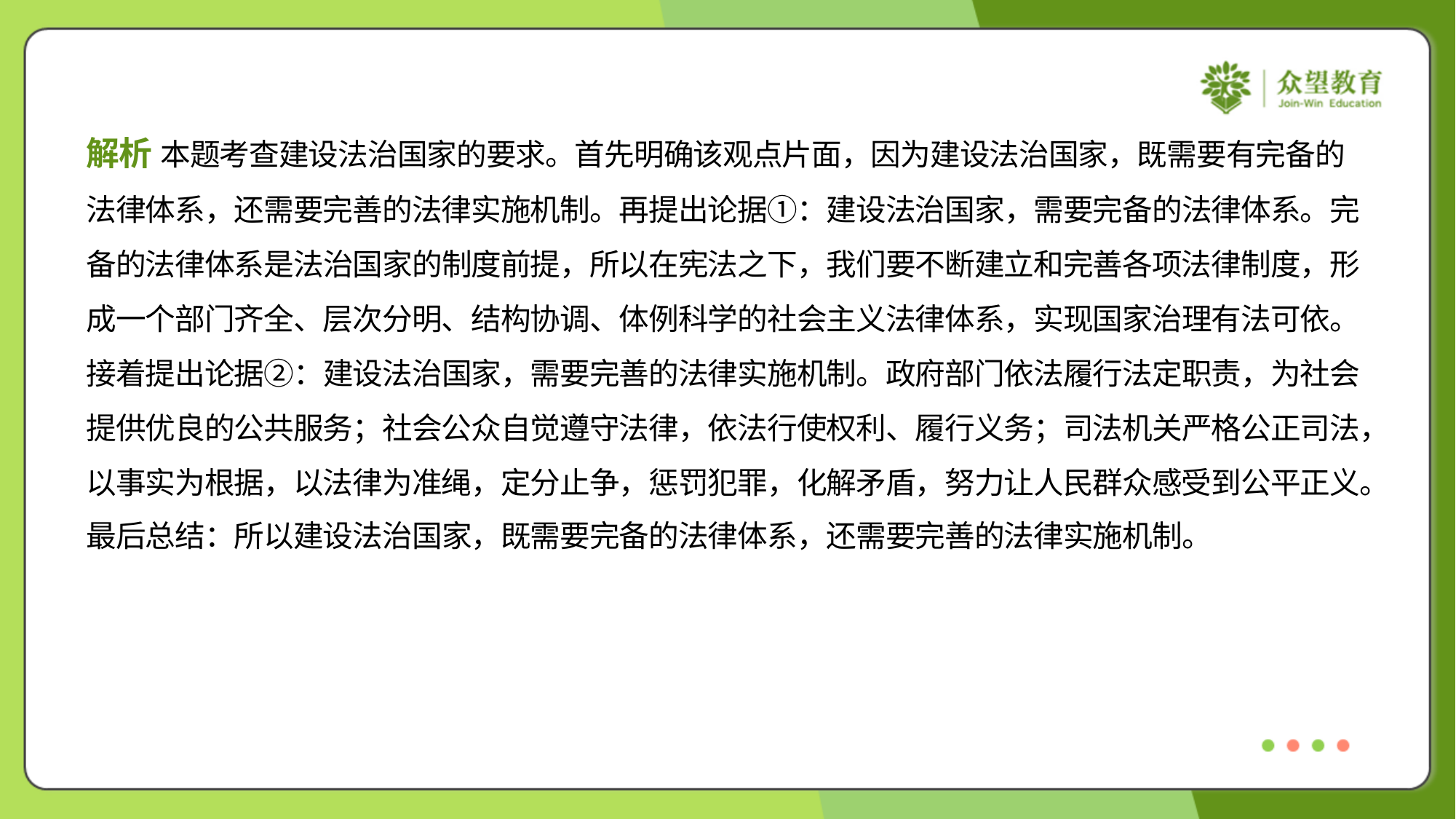

解析 本题考查建设法治国家的要求。首先明确该观点片面，因为建设法治国家，既需要有完备的
法律体系，还需要完善的法律实施机制。再提出论据①：建设法治国家，需要完备的法律体系。完
备的法律体系是法治国家的制度前提，所以在宪法之下，我们要不断建立和完善各项法律制度，形
成一个部门齐全、层次分明、结构协调、体例科学的社会主义法律体系，实现国家治理有法可依。
接着提出论据②：建设法治国家，需要完善的法律实施机制。政府部门依法履行法定职责，为社会
提供优良的公共服务；社会公众自觉遵守法律，依法行使权利、履行义务；司法机关严格公正司法，
以事实为根据，以法律为准绳，定分止争，惩罚犯罪，化解矛盾，努力让人民群众感受到公平正义。
最后总结：所以建设法治国家，既需要完备的法律体系，还需要完善的法律实施机制。